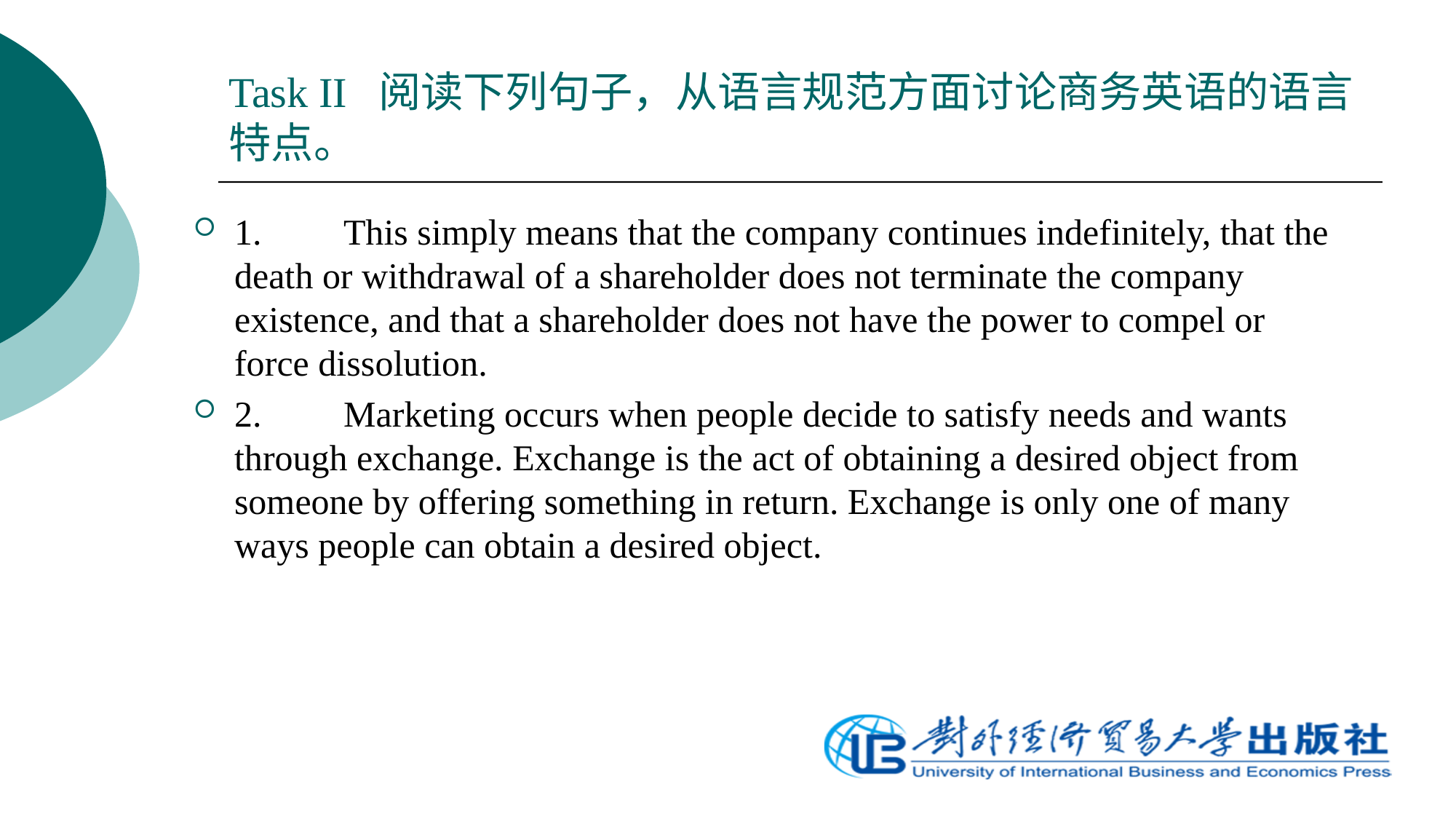

# Task II  阅读下列句子，从语言规范方面讨论商务英语的语言特点。
1.	This simply means that the company continues indefinitely, that the death or withdrawal of a shareholder does not terminate the company existence, and that a shareholder does not have the power to compel or force dissolution.
2.	Marketing occurs when people decide to satisfy needs and wants through exchange. Exchange is the act of obtaining a desired object from someone by offering something in return. Exchange is only one of many ways people can obtain a desired object.